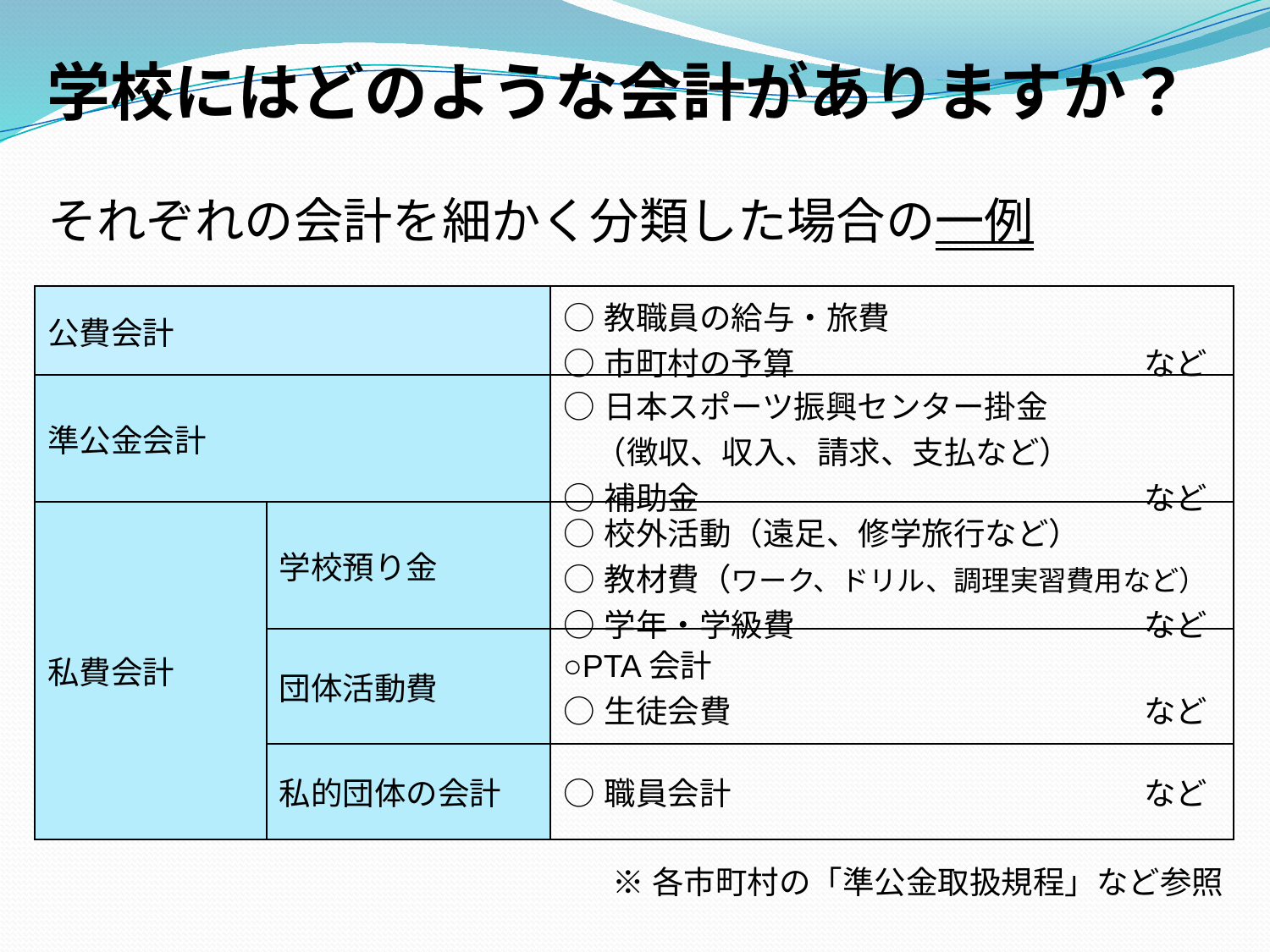

学校にはどのような会計がありますか？
それぞれの会計を細かく分類した場合の一例
| 公費会計 |  | ○教職員の給与・旅費 ○市町村の予算　　　　　　　　　　　など |
| --- | --- | --- |
| 準公金会計 |  | ○日本スポーツ振興センター掛金 　（徴収、収入、請求、支払など） ○補助金　　　　　　　　　　　　　　など |
| 私費会計 | 学校預り金 | ○校外活動（遠足、修学旅行など） ○教材費（ワーク、ドリル、調理実習費用など） ○学年・学級費　　　　　　　　　　　など |
|  | 団体活動費 | ○PTA会計 ○生徒会費　　　　　　　　　　　　　など |
|  | 私的団体の会計 | ○職員会計　　　　　　　　　　　　　など |
※各市町村の「準公金取扱規程」など参照